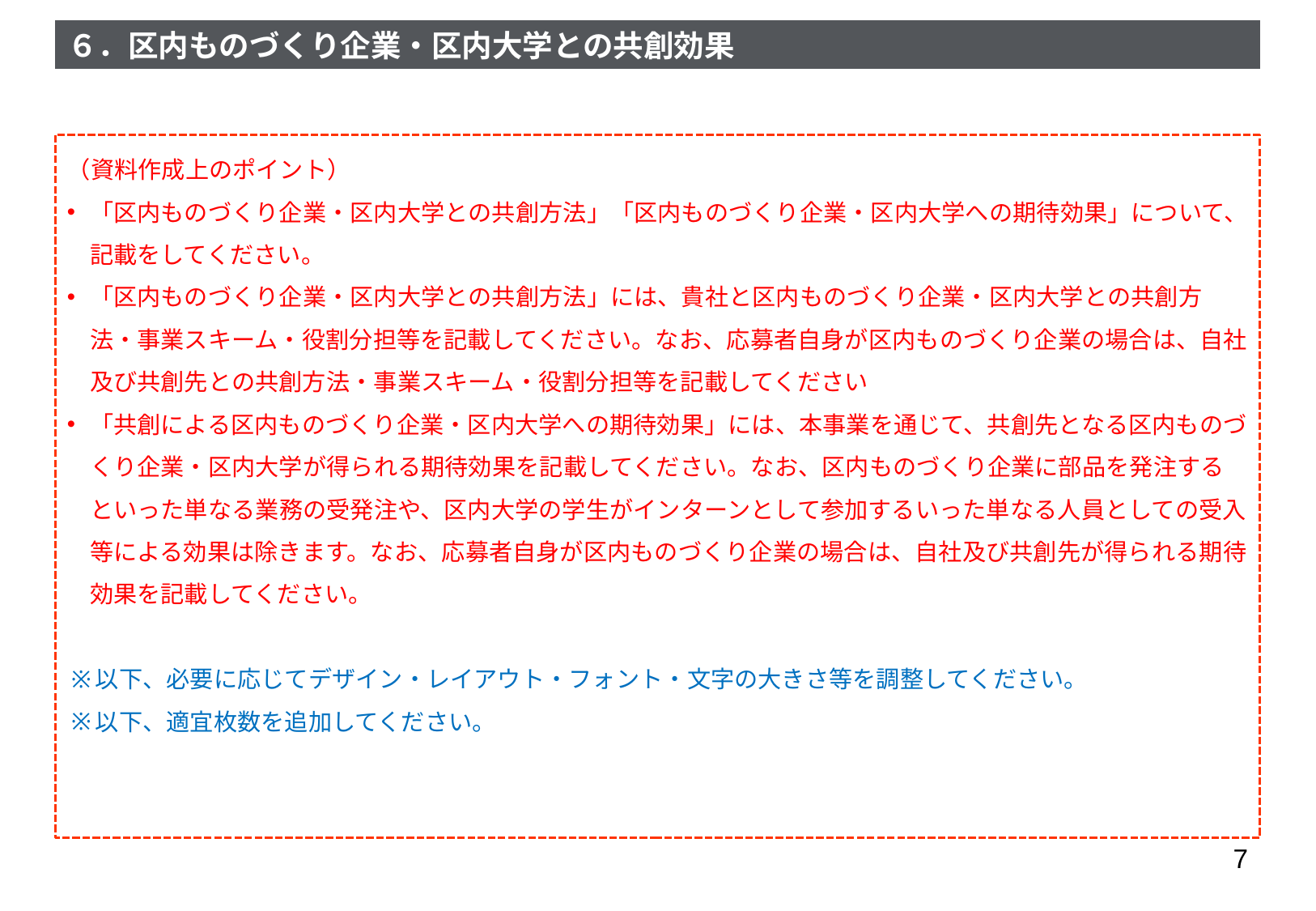

（資料作成上のポイント）
「区内ものづくり企業・区内大学との共創方法」「区内ものづくり企業・区内大学への期待効果」について、記載をしてください。
「区内ものづくり企業・区内大学との共創方法」には、貴社と区内ものづくり企業・区内大学との共創方法・事業スキーム・役割分担等を記載してください。なお、応募者自身が区内ものづくり企業の場合は、自社及び共創先との共創方法・事業スキーム・役割分担等を記載してください
「共創による区内ものづくり企業・区内大学への期待効果」には、本事業を通じて、共創先となる区内ものづくり企業・区内大学が得られる期待効果を記載してください。なお、区内ものづくり企業に部品を発注するといった単なる業務の受発注や、区内大学の学生がインターンとして参加するいった単なる人員としての受入等による効果は除きます。なお、応募者自身が区内ものづくり企業の場合は、自社及び共創先が得られる期待効果を記載してください。

以下、必要に応じてデザイン・レイアウト・フォント・文字の大きさ等を調整してください。
以下、適宜枚数を追加してください。